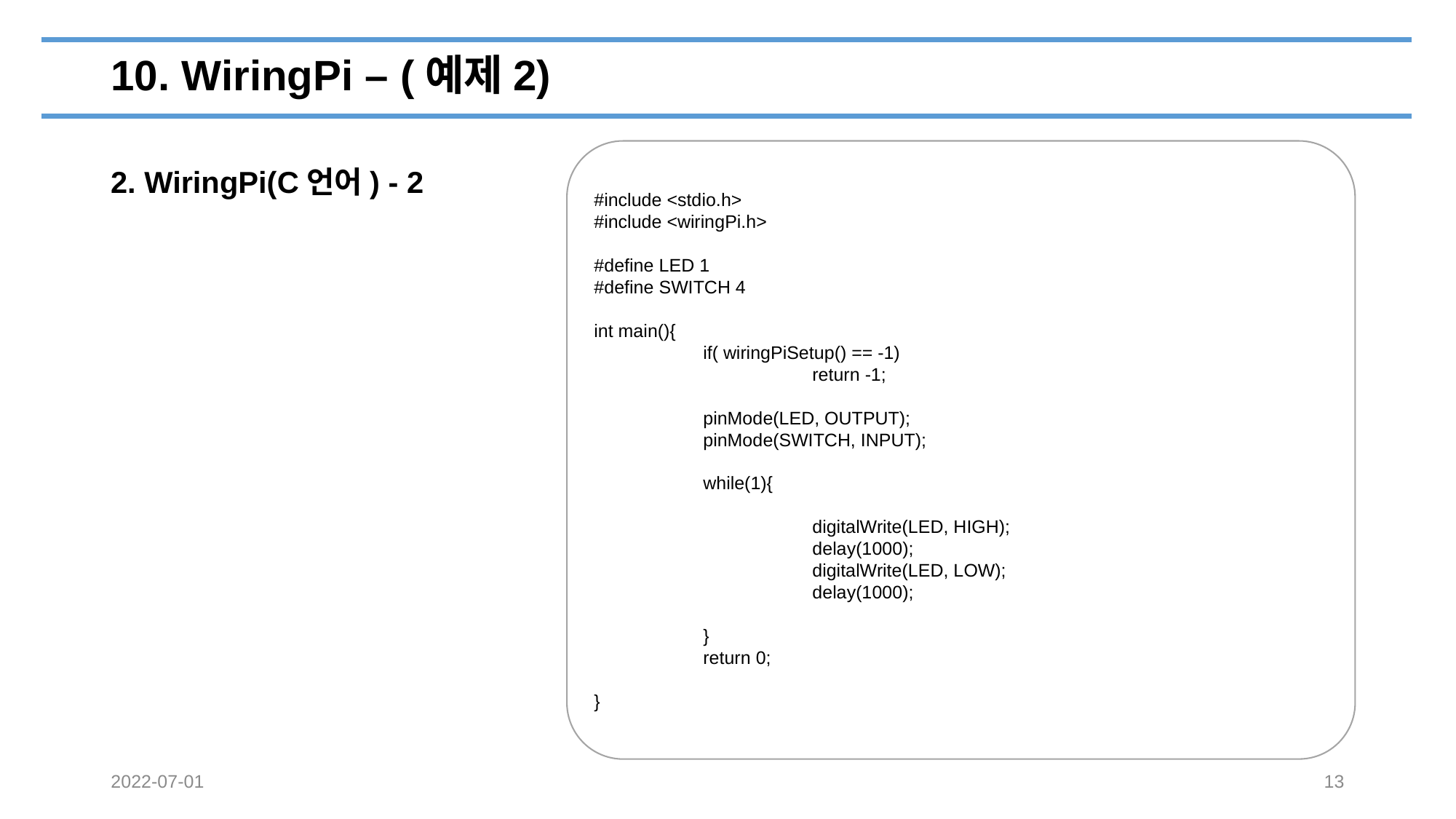

# 10. WiringPi – (예제2)
#include <stdio.h>
#include <wiringPi.h>

#define LED 1
#define SWITCH 4

int main(){
	if( wiringPiSetup() == -1)
		return -1;

	pinMode(LED, OUTPUT);
	pinMode(SWITCH, INPUT);

	while(1){

		digitalWrite(LED, HIGH);
		delay(1000);
		digitalWrite(LED, LOW);
		delay(1000);

	}
	return 0;

}
2. WiringPi(C언어) - 2
2022-07-01
13